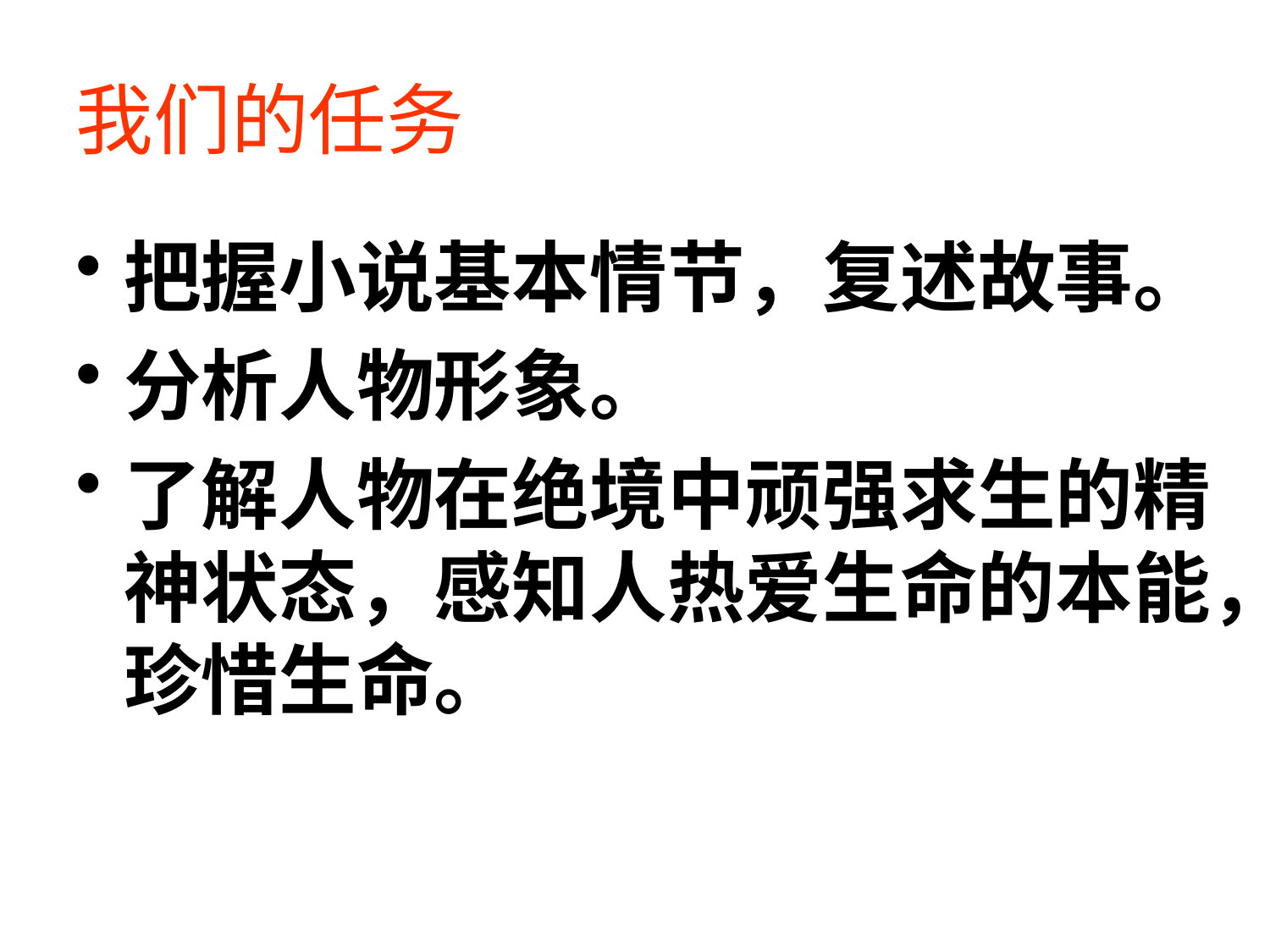

# 我们的任务
把握小说基本情节，复述故事。
分析人物形象。
了解人物在绝境中顽强求生的精神状态，感知人热爱生命的本能，珍惜生命。